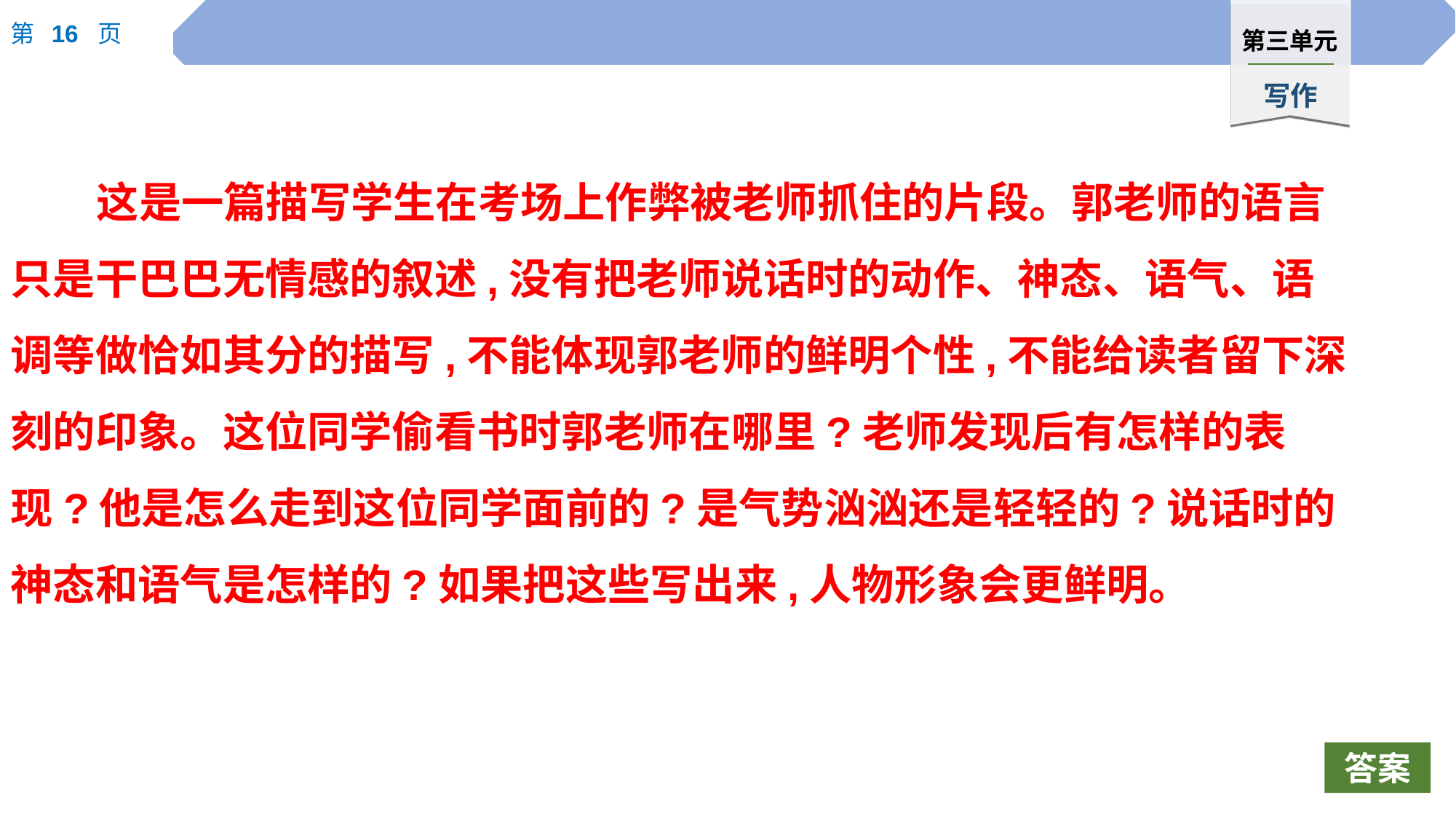

这是一篇描写学生在考场上作弊被老师抓住的片段。郭老师的语言只是干巴巴无情感的叙述,没有把老师说话时的动作、神态、语气、语调等做恰如其分的描写,不能体现郭老师的鲜明个性,不能给读者留下深刻的印象。这位同学偷看书时郭老师在哪里?老师发现后有怎样的表现?他是怎么走到这位同学面前的?是气势汹汹还是轻轻的?说话时的神态和语气是怎样的?如果把这些写出来,人物形象会更鲜明。
答案